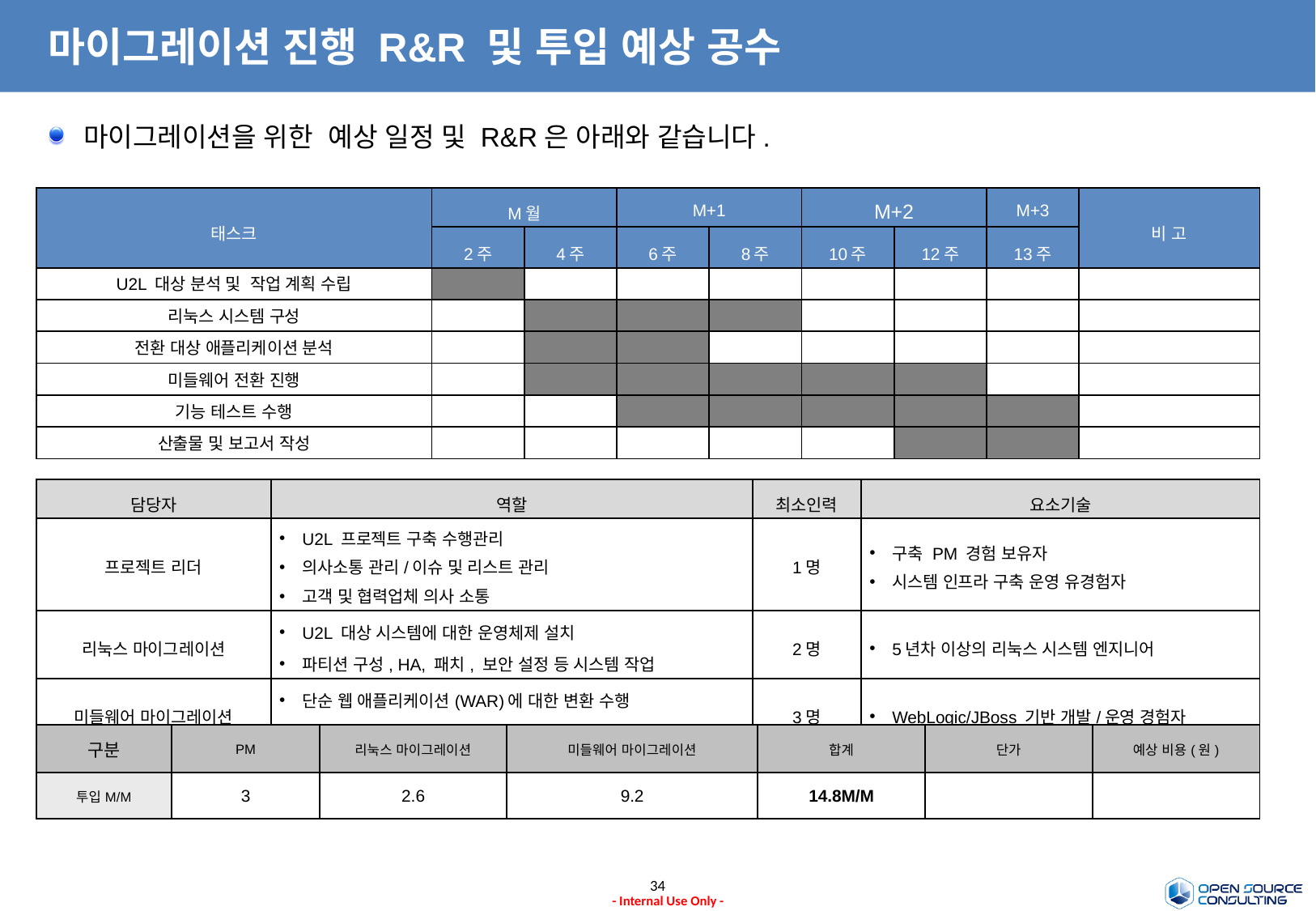

# 마이그레이션 진행 R&R 및 투입 예상 공수
마이그레이션을 위한  예상 일정 및 R&R은 아래와 같습니다.
| 태스크 | M월 |  | M+1 |  | M+2 |  | M+3 | 비 고 |
| --- | --- | --- | --- | --- | --- | --- | --- | --- |
|  | 2주 | 4주 | 6주 | 8주 | 10주 | 12주 | 13주 |  |
| U2L 대상 분석 및 작업 계획 수립 |  |  |  |  |  |  |  |  |
| 리눅스 시스템 구성 |  |  |  |  |  |  |  |  |
| 전환 대상 애플리케이션 분석 |  |  |  |  |  |  |  |  |
| 미들웨어 전환 진행 |  |  |  |  |  |  |  |  |
| 기능 테스트 수행 |  |  |  |  |  |  |  |  |
| 산출물 및 보고서 작성 |  |  |  |  |  |  |  |  |
| 담당자 | 역할 | 최소인력 | 요소기술 |
| --- | --- | --- | --- |
| 프로젝트 리더 | U2L 프로젝트 구축 수행관리 의사소통 관리/이슈 및 리스트 관리 고객 및 협력업체 의사 소통 | 1명 | 구축 PM 경험 보유자 시스템 인프라 구축 운영 유경험자 |
| 리눅스 마이그레이션 | U2L 대상 시스템에 대한 운영체제 설치 파티션 구성, HA, 패치, 보안 설정 등 시스템 작업 | 2명 | 5년차 이상의 리눅스 시스템 엔지니어 |
| 미들웨어 마이그레이션 | 단순 웹 애플리케이션(WAR)에 대한 변환 수행 EJB 분석/변환/디플로이 테스트 및 전환 수행 | 3명 | WebLogic/JBoss 기반 개발/운영 경험자 |
| 구분 | PM | 리눅스 마이그레이션 | 미들웨어 마이그레이션 | 합계 | 단가 | 예상 비용(원) |
| --- | --- | --- | --- | --- | --- | --- |
| 투입M/M | 3 | 2.6 | 9.2 | 14.8M/M |  |  |